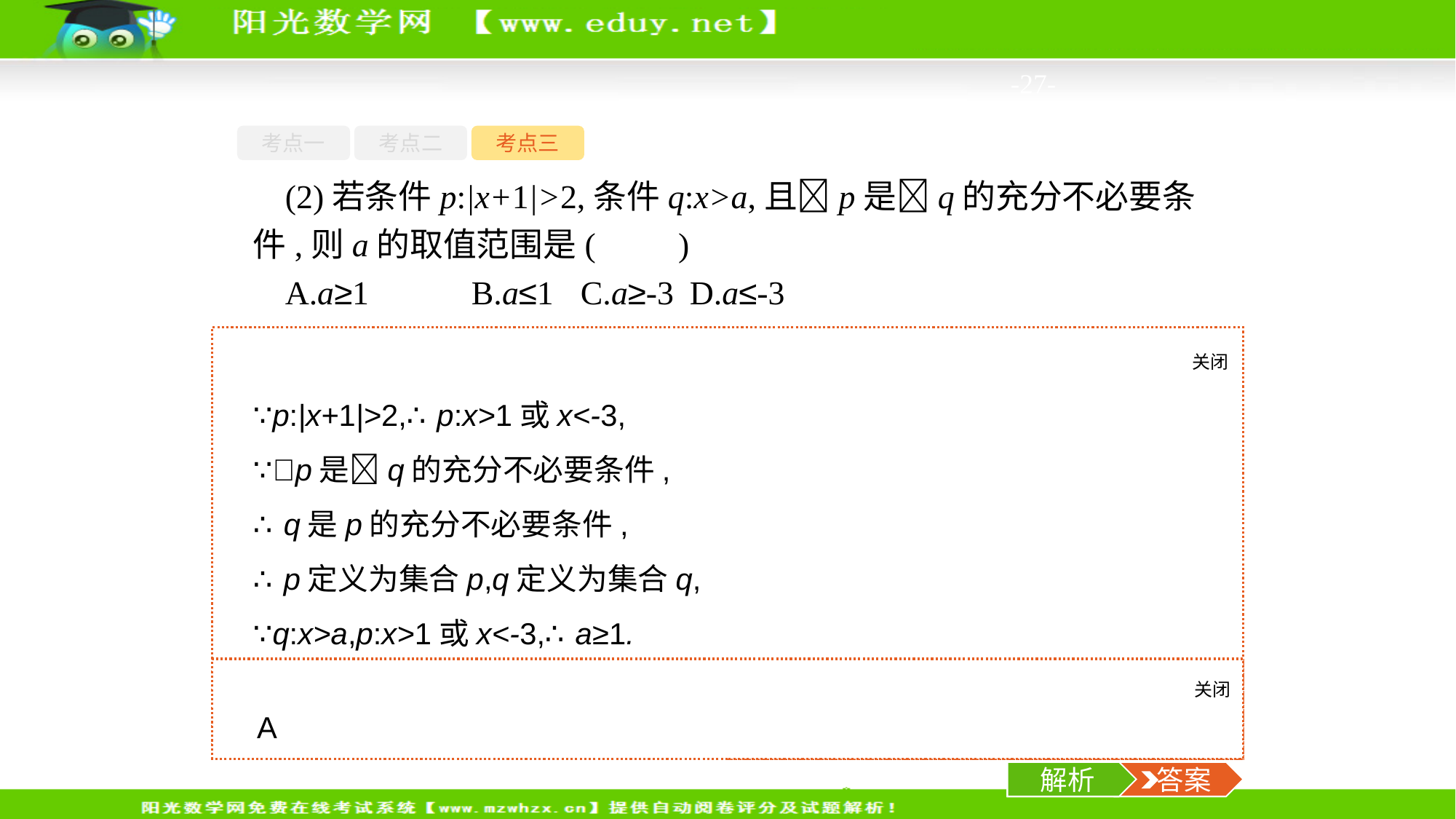

-27-
考点一
考点二
考点三
(2)若条件p:|x+1|>2,条件q:x>a,且􀱑p是􀱑q的充分不必要条件,则a的取值范围是(　　)
A.a≥1	B.a≤1	C.a≥-3	D.a≤-3

关闭
解析

∵p:|x+1|>2,∴p:x>1或x<-3,
∵􀱑p是􀱑q的充分不必要条件,
∴q是p的充分不必要条件,
∴p定义为集合p,q定义为集合q,
∵q:x>a,p:x>1或x<-3,∴a≥1.
故选A.

关闭
解析
  答案

A
解析
  答案